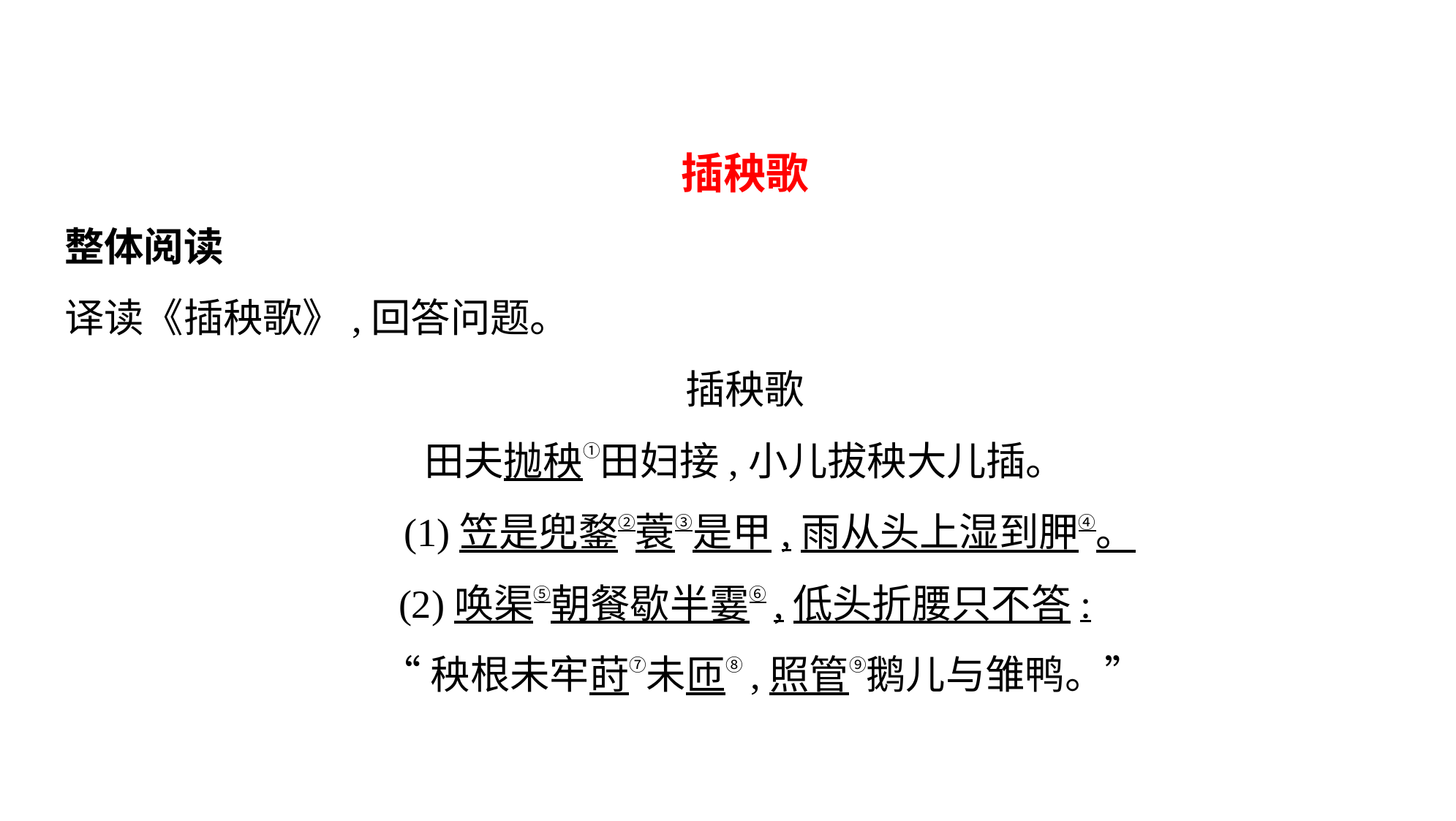

插秧歌
整体阅读
译读《插秧歌》,回答问题。
插秧歌
田夫抛秧①田妇接,小儿拔秧大儿插。
     (1)笠是兜鍪②蓑③是甲,雨从头上湿到胛④。
(2)唤渠⑤朝餐歇半霎⑥,低头折腰只不答:
    “秧根未牢莳⑦未匝⑧,照管⑨鹅儿与雏鸭。”